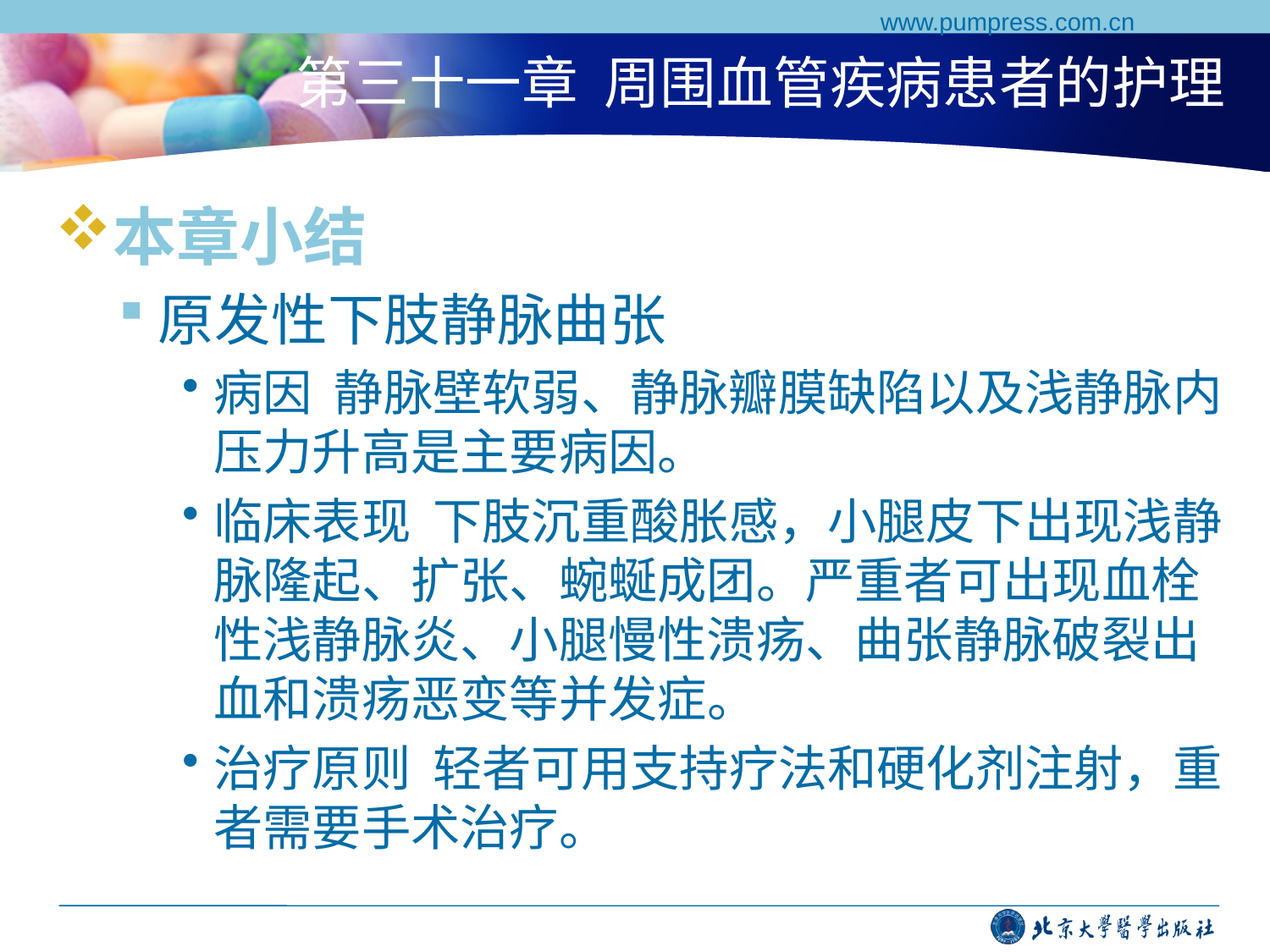

www.pumpress.com.cn
# 第三十一章  周围血管疾病患者的护理
本章小结
原发性下肢静脉曲张
病因  静脉壁软弱、静脉瓣膜缺陷以及浅静脉内压力升高是主要病因。
临床表现  下肢沉重酸胀感，小腿皮下出现浅静脉隆起、扩张、蜿蜒成团。严重者可出现血栓性浅静脉炎、小腿慢性溃疡、曲张静脉破裂出血和溃疡恶变等并发症。
治疗原则  轻者可用支持疗法和硬化剂注射，重者需要手术治疗。